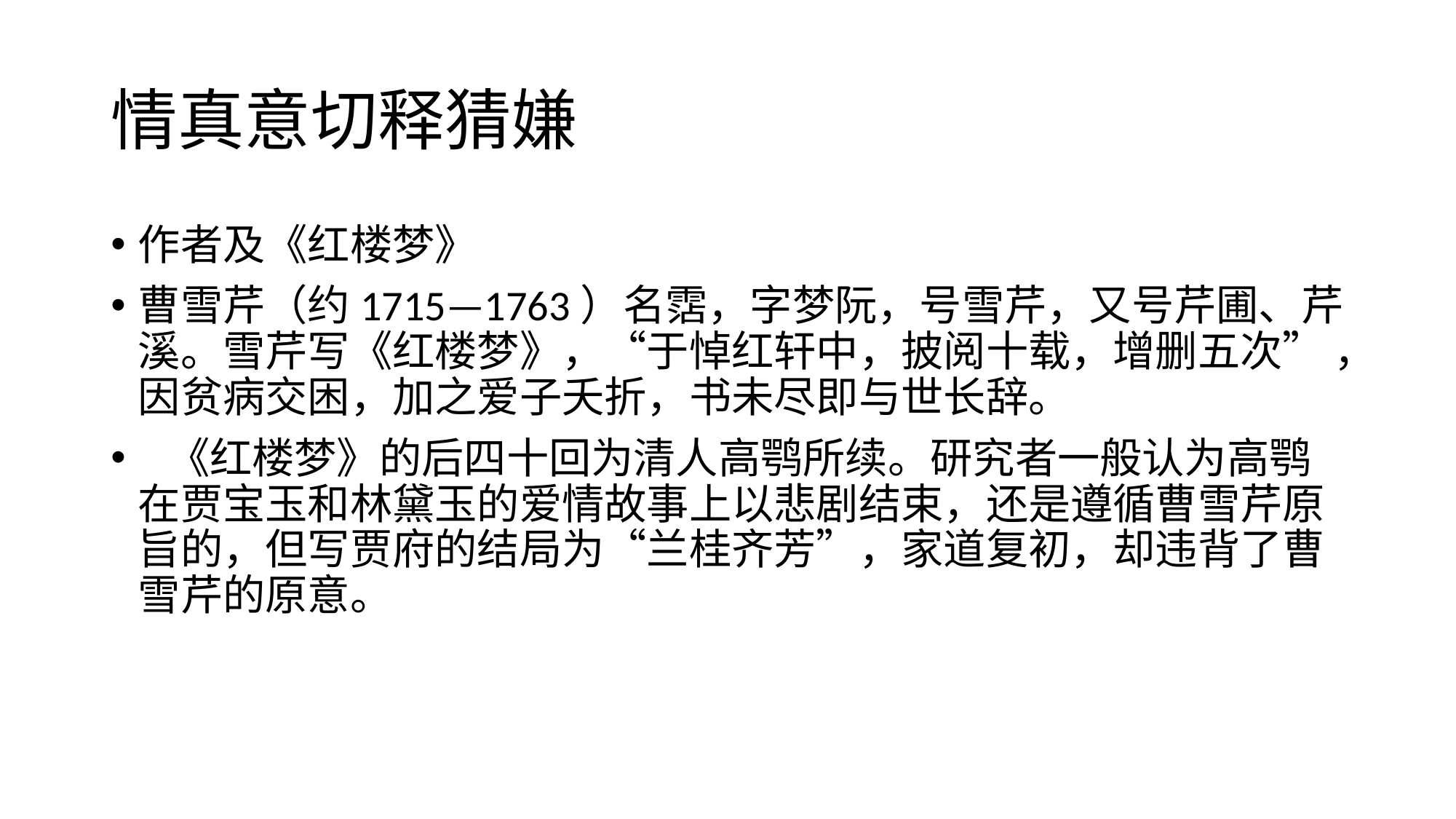

# 情真意切释猜嫌
作者及《红楼梦》
曹雪芹（约1715—1763）名霑，字梦阮，号雪芹，又号芹圃、芹溪。雪芹写《红楼梦》，“于悼红轩中，披阅十载，增删五次” ，因贫病交困，加之爱子夭折，书未尽即与世长辞。
  《红楼梦》的后四十回为清人高鹗所续。研究者一般认为高鹗在贾宝玉和林黛玉的爱情故事上以悲剧结束，还是遵循曹雪芹原旨的，但写贾府的结局为“兰桂齐芳”，家道复初，却违背了曹雪芹的原意。